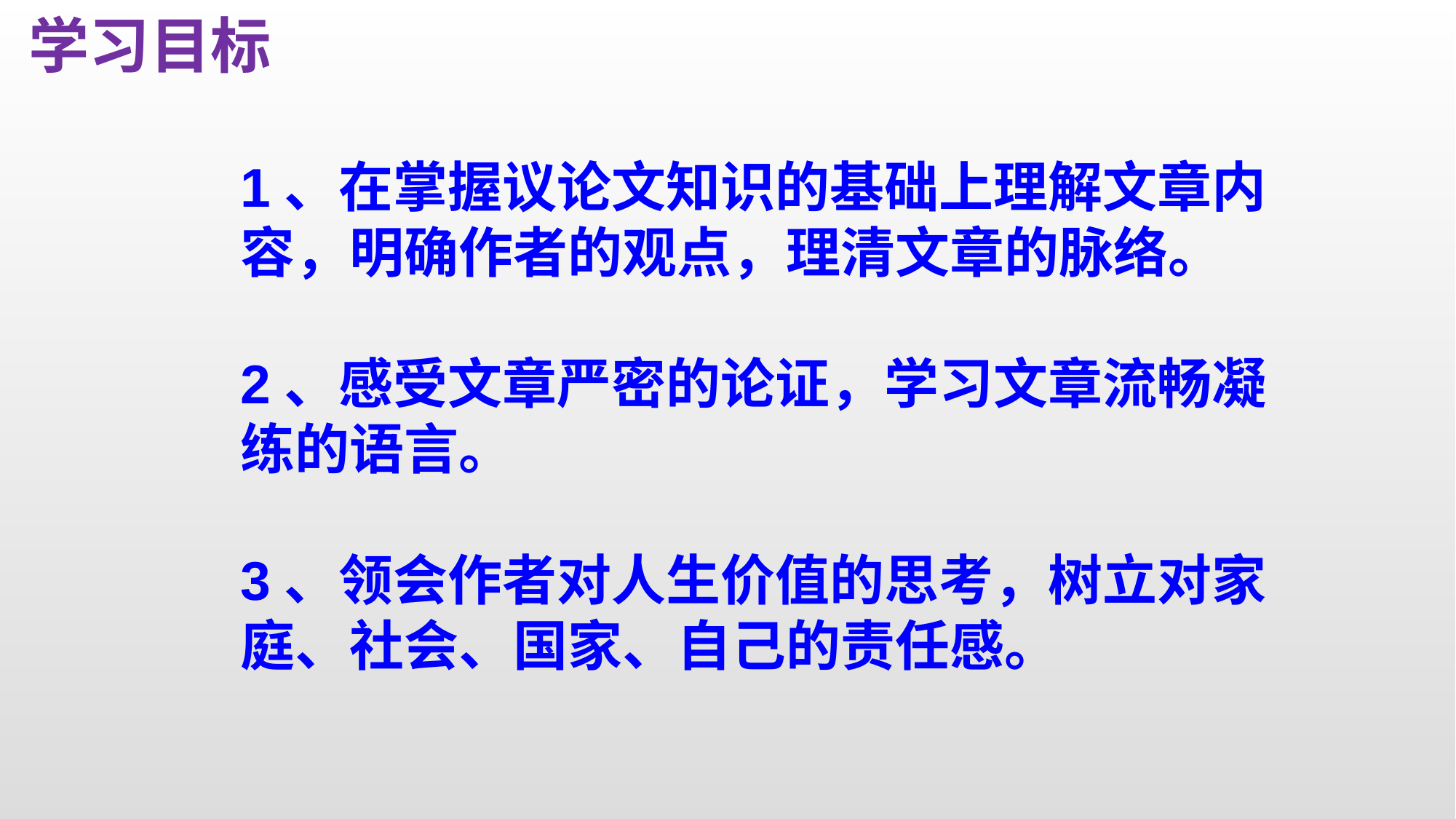

学习目标
1、在掌握议论文知识的基础上理解文章内容，明确作者的观点，理清文章的脉络。

2、感受文章严密的论证，学习文章流畅凝练的语言。

3、领会作者对人生价值的思考，树立对家庭、社会、国家、自己的责任感。